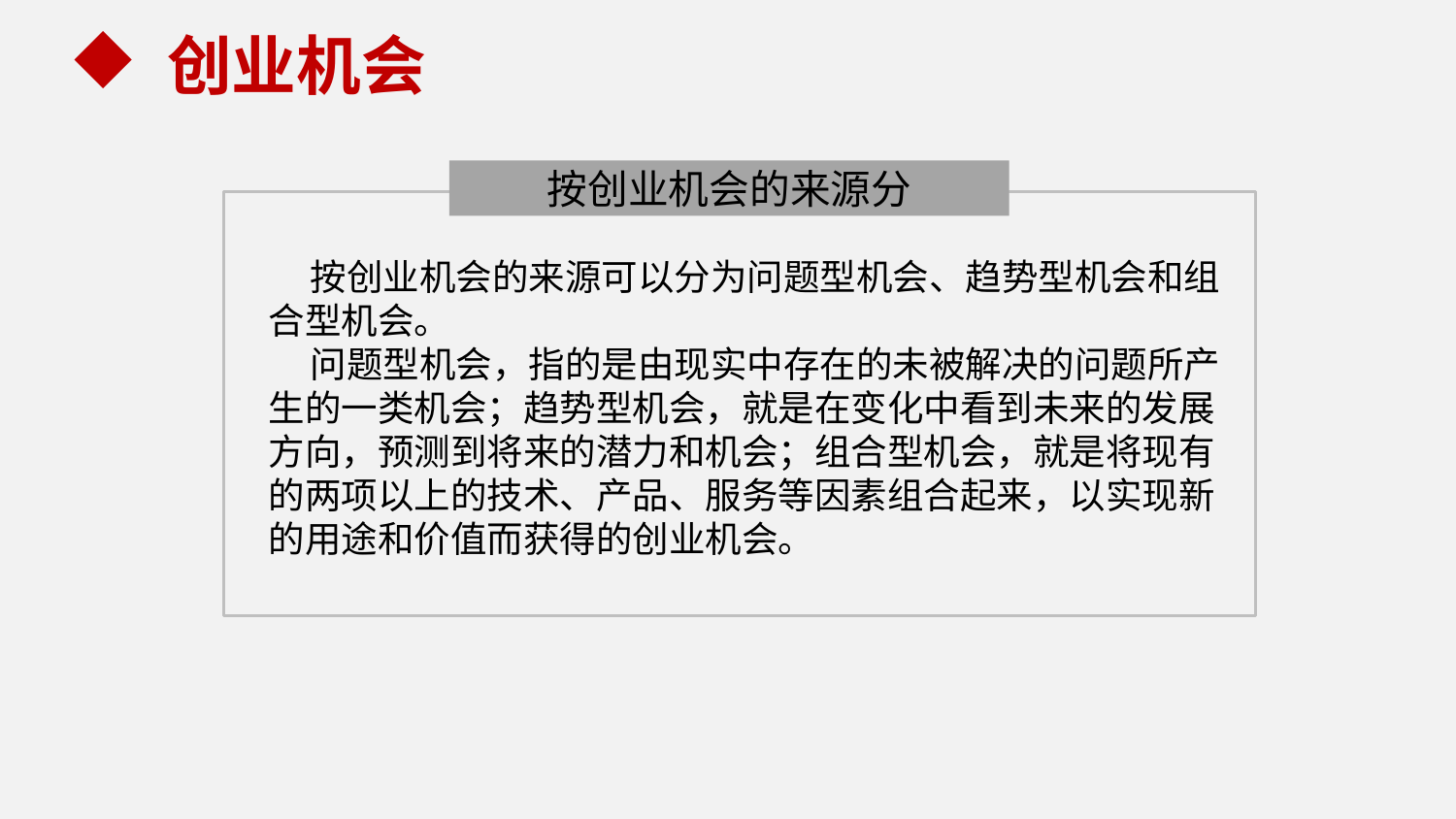

创业机会
按创业机会的来源分

    按创业机会的来源可以分为问题型机会、趋势型机会和组合型机会。
    问题型机会，指的是由现实中存在的未被解决的问题所产生的一类机会；趋势型机会，就是在变化中看到未来的发展方向，预测到将来的潜力和机会；组合型机会，就是将现有的两项以上的技术、产品、服务等因素组合起来，以实现新的用途和价值而获得的创业机会。